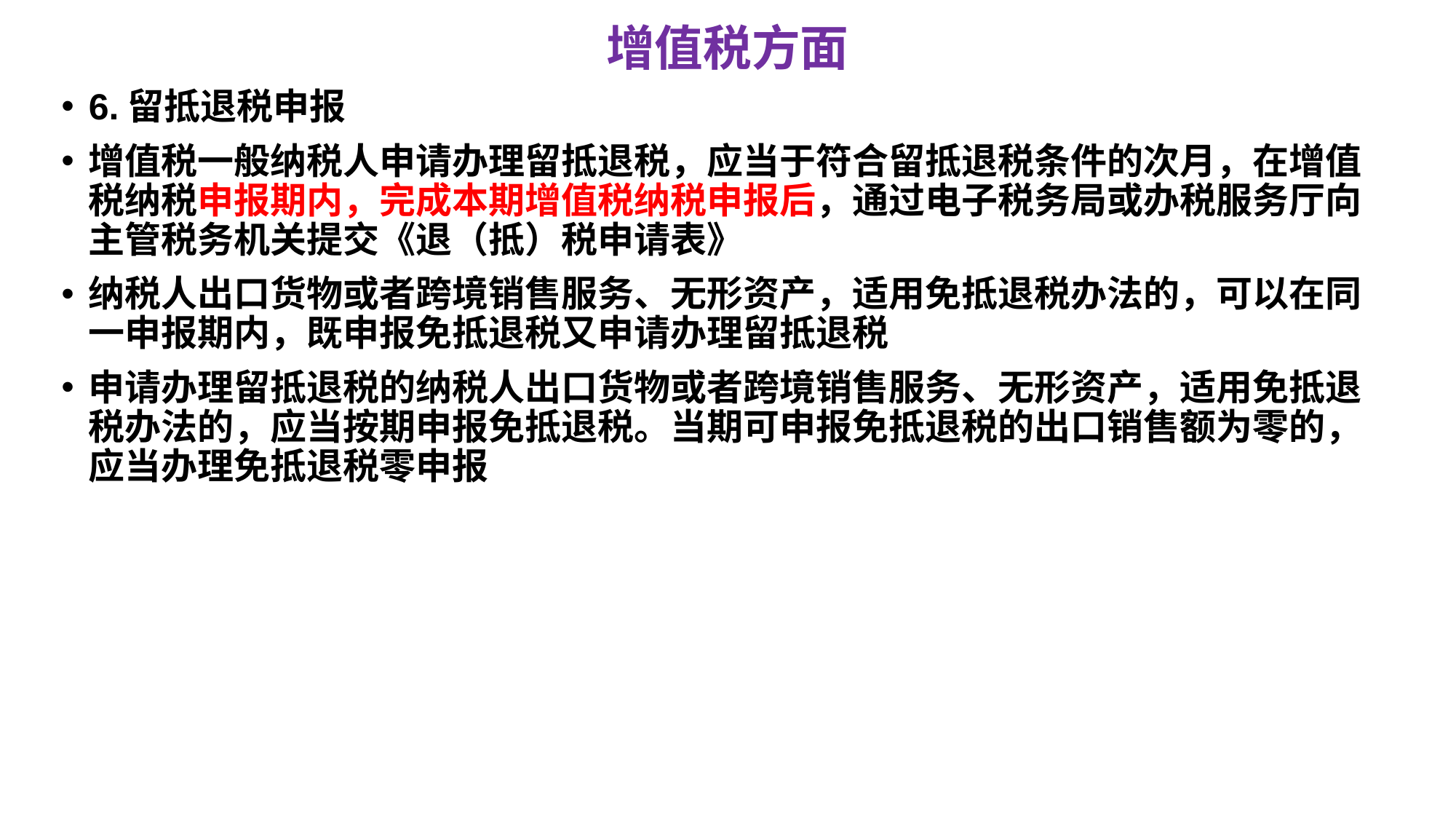

# 增值税方面
6.留抵退税申报
增值税一般纳税人申请办理留抵退税，应当于符合留抵退税条件的次月，在增值税纳税申报期内，完成本期增值税纳税申报后，通过电子税务局或办税服务厅向主管税务机关提交《退（抵）税申请表》
纳税人出口货物或者跨境销售服务、无形资产，适用免抵退税办法的，可以在同一申报期内，既申报免抵退税又申请办理留抵退税
申请办理留抵退税的纳税人出口货物或者跨境销售服务、无形资产，适用免抵退税办法的，应当按期申报免抵退税。当期可申报免抵退税的出口销售额为零的，应当办理免抵退税零申报